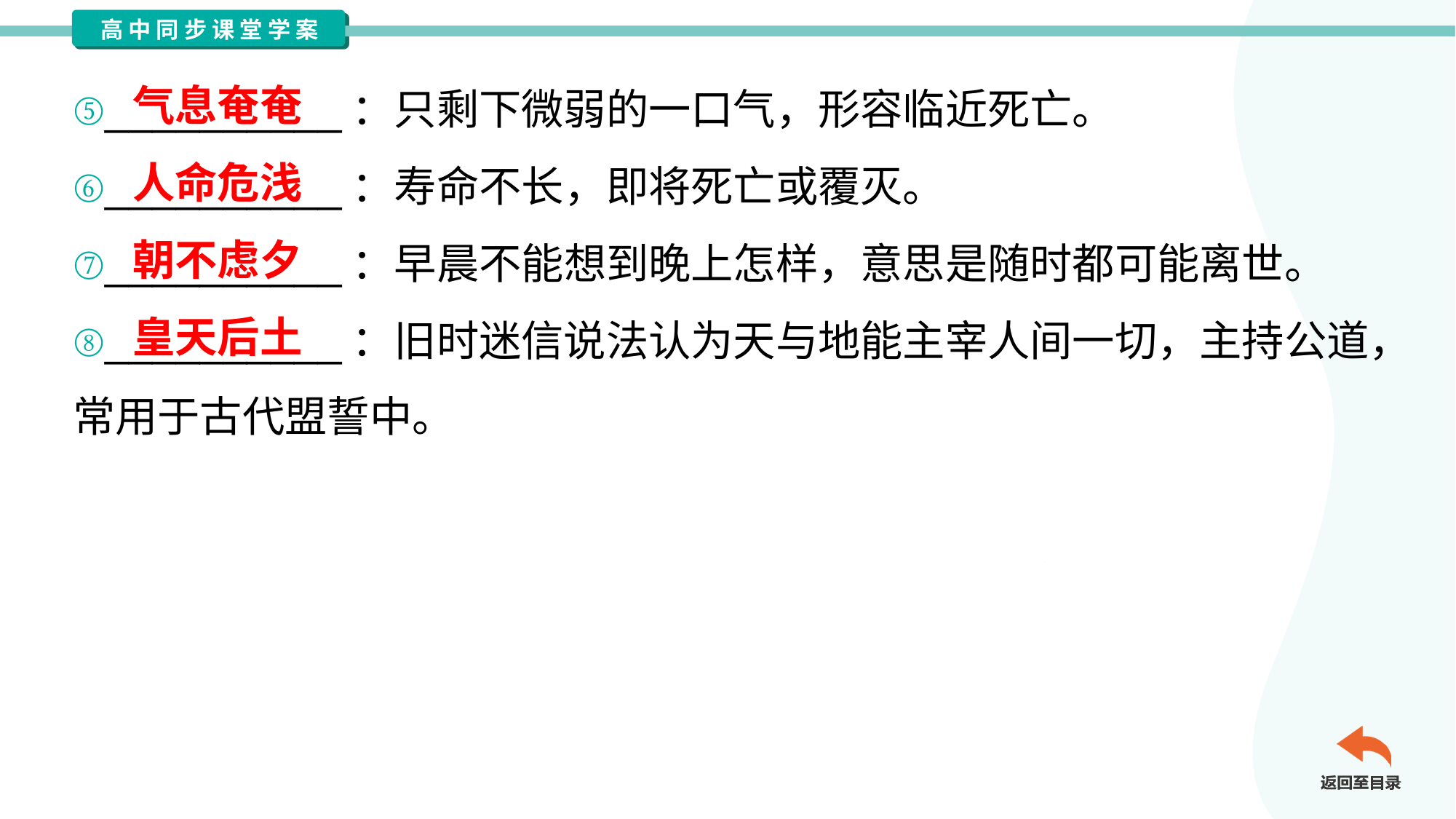

气息奄奄
⑤__________：只剩下微弱的一口气，形容临近死亡。
⑥__________：寿命不长，即将死亡或覆灭。
⑦__________：早晨不能想到晚上怎样，意思是随时都可能离世。
⑧__________：旧时迷信说法认为天与地能主宰人间一切，主持公道，
常用于古代盟誓中。
人命危浅
朝不虑夕
皇天后土